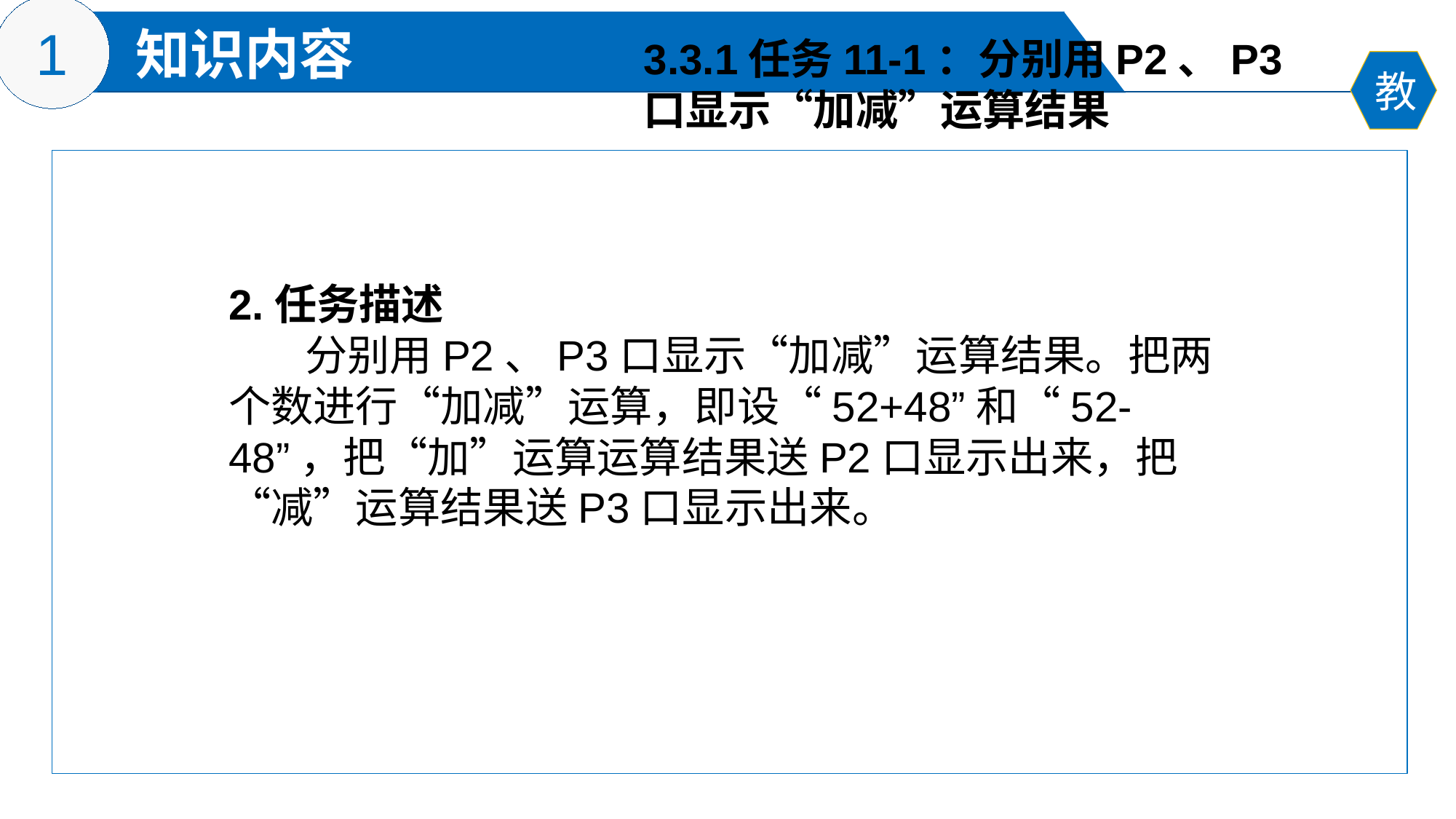

3.3.1任务11-1：分别用P2、P3
口显示“加减”运算结果
2.任务描述
       分别用P2、P3口显示“加减”运算结果。把两个数进行“加减”运算，即设“52+48”和“52-48”，把“加”运算运算结果送P2口显示出来，把“减”运算结果送P3口显示出来。